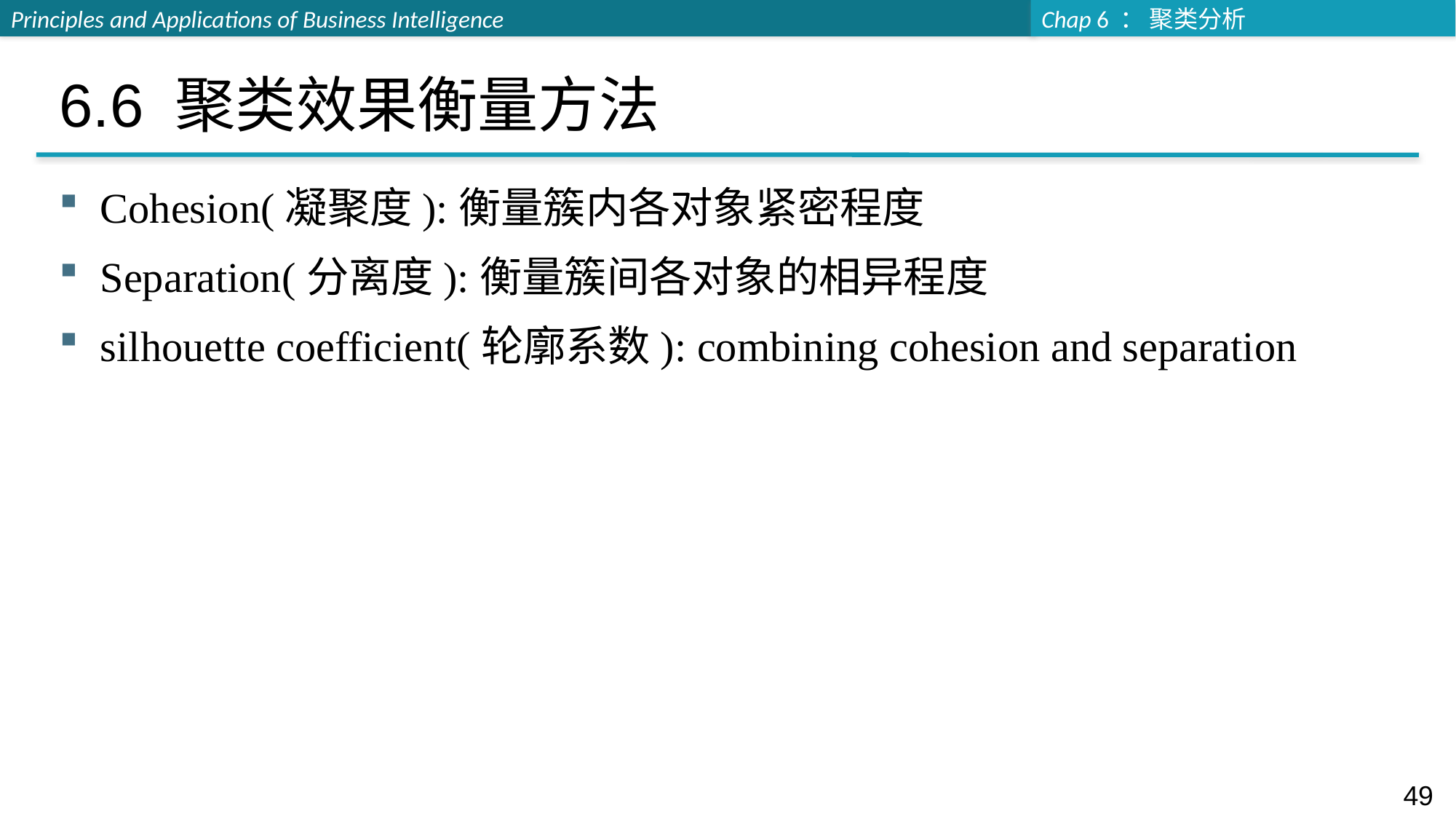

# 6.6 聚类效果衡量方法
Cohesion(凝聚度):衡量簇内各对象紧密程度
Separation(分离度):衡量簇间各对象的相异程度
silhouette coefficient(轮廓系数): combining cohesion and separation